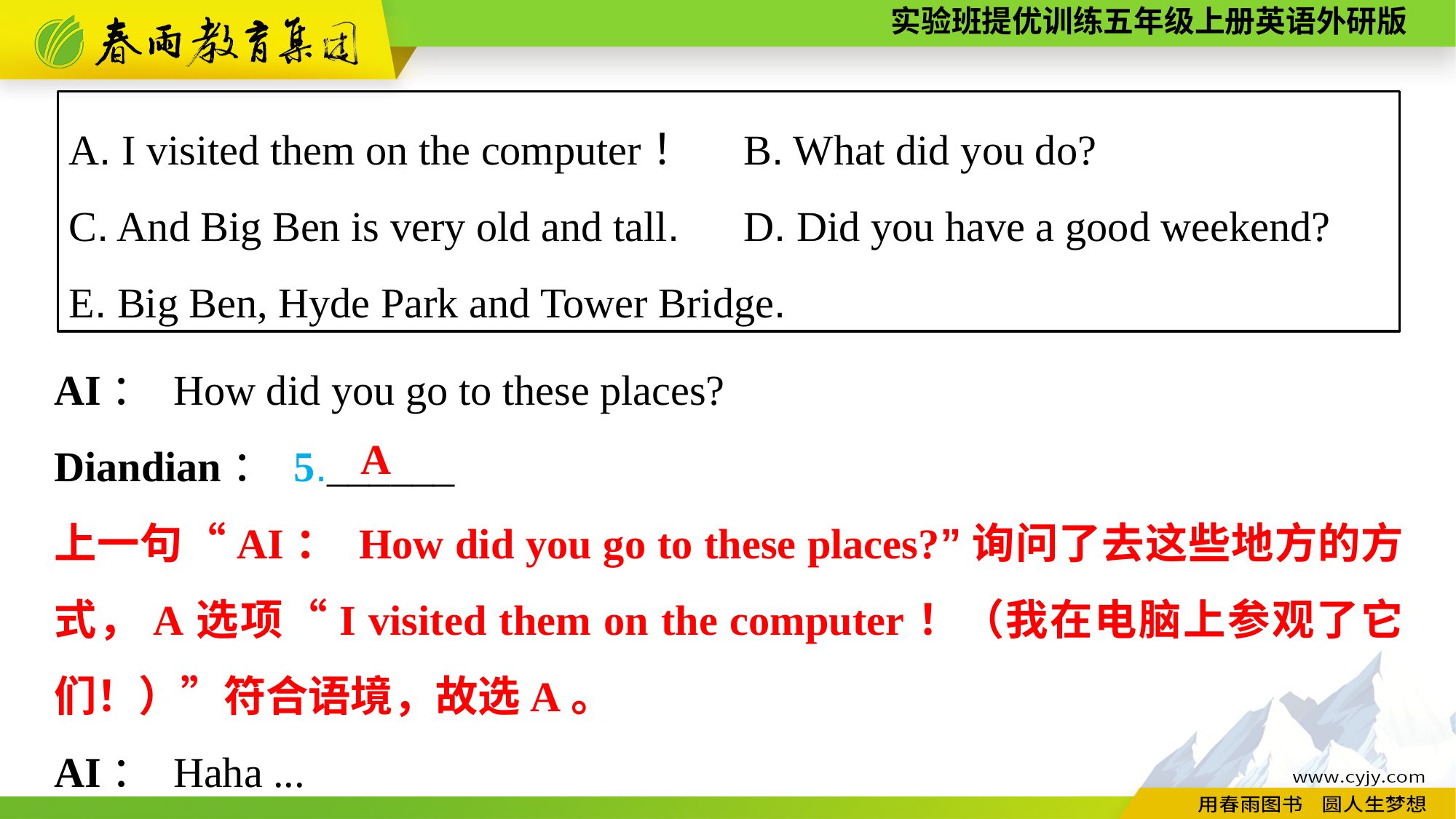

A. I visited them on the computer！	B. What did you do?
C. And Big Ben is very old and tall. 	D. Did you have a good weekend?
E. Big Ben, Hyde Park and Tower Bridge.
AI： How did you go to these places?
Diandian： 5.______

AI： Haha ...
A
上一句“AI： How did you go to these places?”询问了去这些地方的方式，A选项“I visited them on the computer！（我在电脑上参观了它们！）”符合语境，故选A。